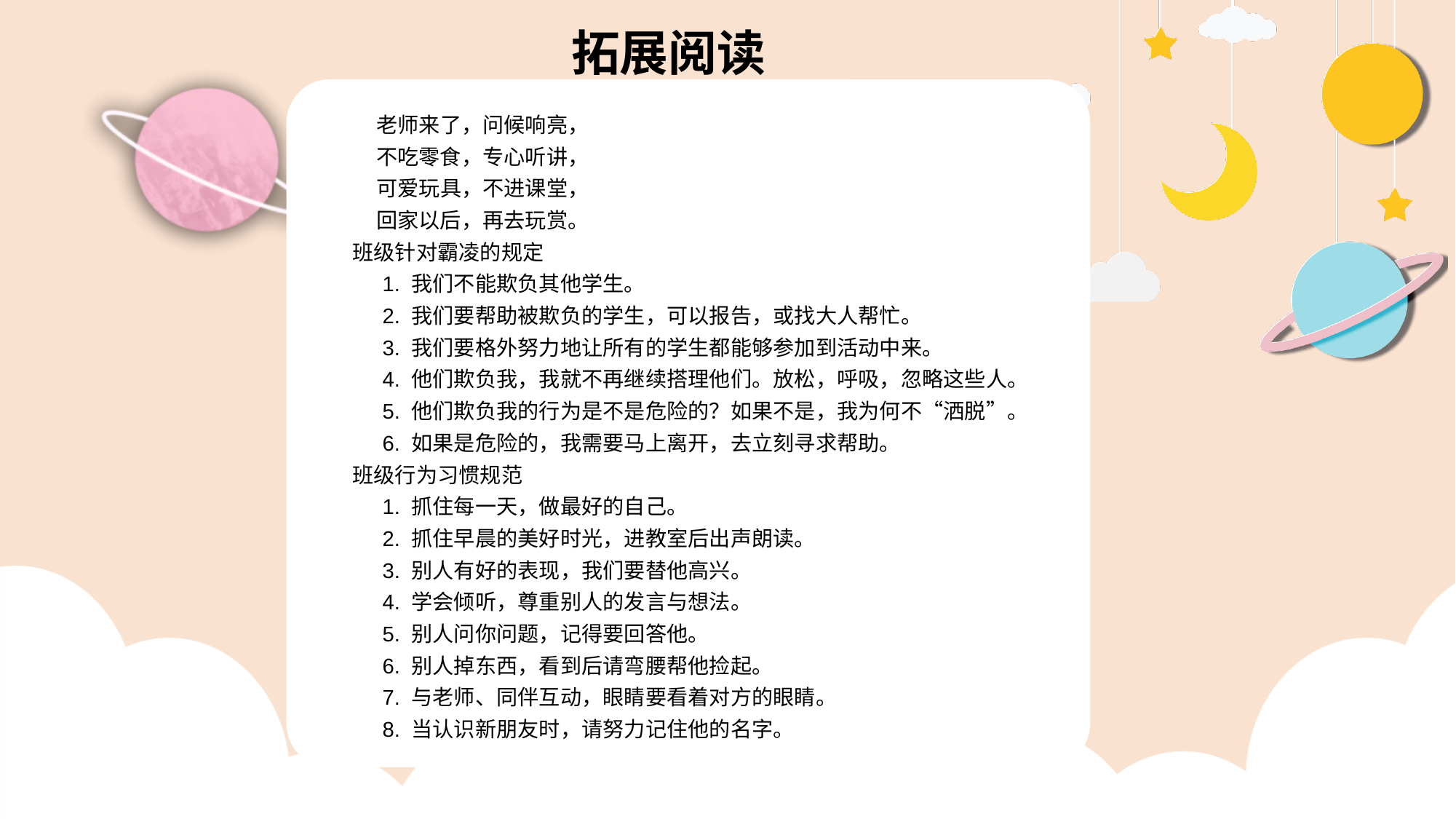

拓展阅读
    老师来了，问候响亮，
    不吃零食，专心听讲，
    可爱玩具，不进课堂，
    回家以后，再去玩赏。
班级针对霸凌的规定
     1. 我们不能欺负其他学生。
     2. 我们要帮助被欺负的学生，可以报告，或找大人帮忙。
     3. 我们要格外努力地让所有的学生都能够参加到活动中来。
     4. 他们欺负我，我就不再继续搭理他们。放松，呼吸，忽略这些人。
     5. 他们欺负我的行为是不是危险的？如果不是，我为何不“洒脱”。
     6. 如果是危险的，我需要马上离开，去立刻寻求帮助。
班级行为习惯规范
     1. 抓住每一天，做最好的自己。
     2. 抓住早晨的美好时光，进教室后出声朗读。
     3. 别人有好的表现，我们要替他高兴。
     4. 学会倾听，尊重别人的发言与想法。
     5. 别人问你问题，记得要回答他。
     6. 别人掉东西，看到后请弯腰帮他捡起。
     7. 与老师、同伴互动，眼睛要看着对方的眼睛。
     8. 当认识新朋友时，请努力记住他的名字。